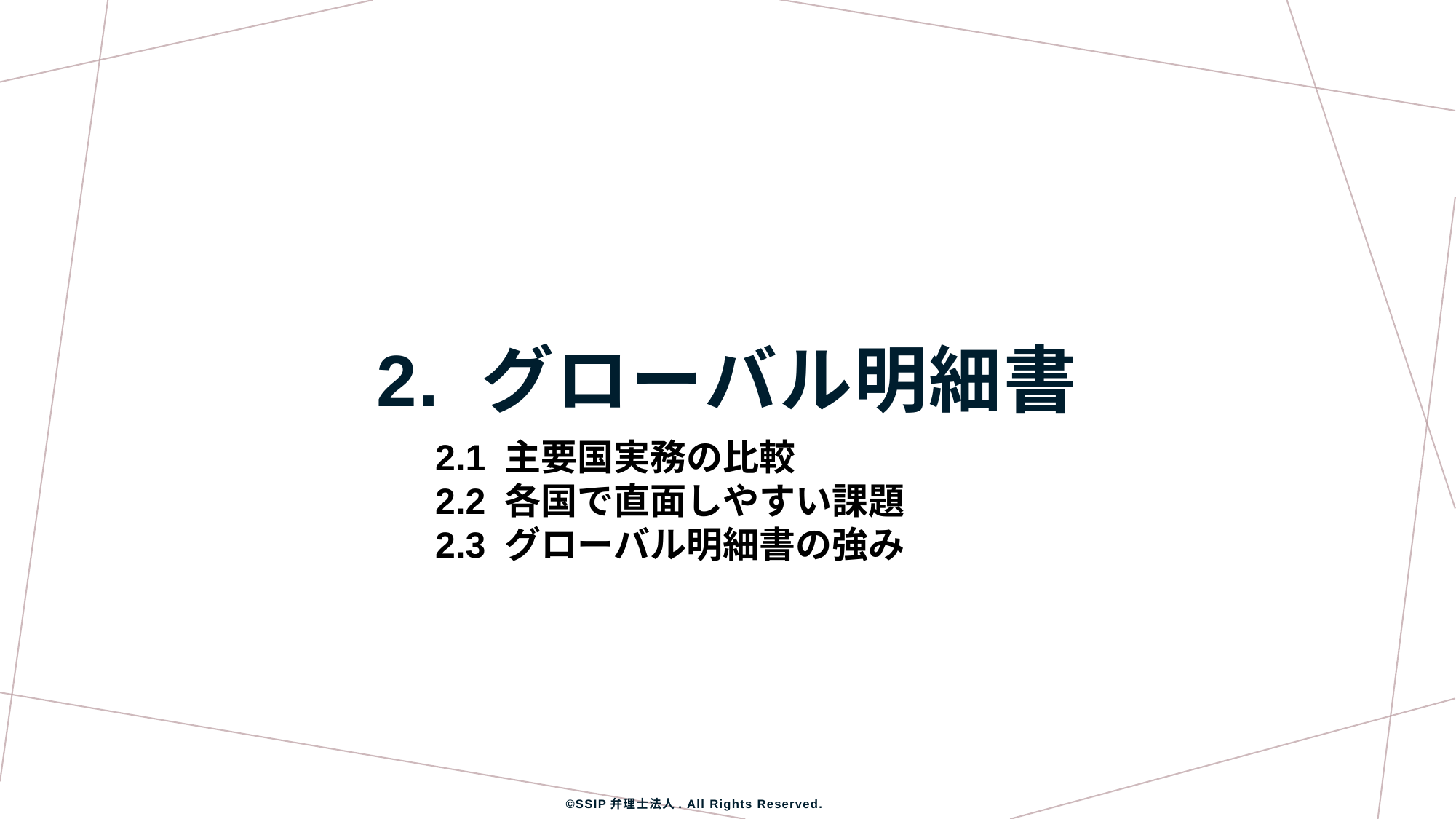

# 2. グローバル明細書
2.1 主要国実務の比較
2.2 各国で直面しやすい課題
2.3 グローバル明細書の強み
©SSIP弁理士法人. All Rights Reserved.